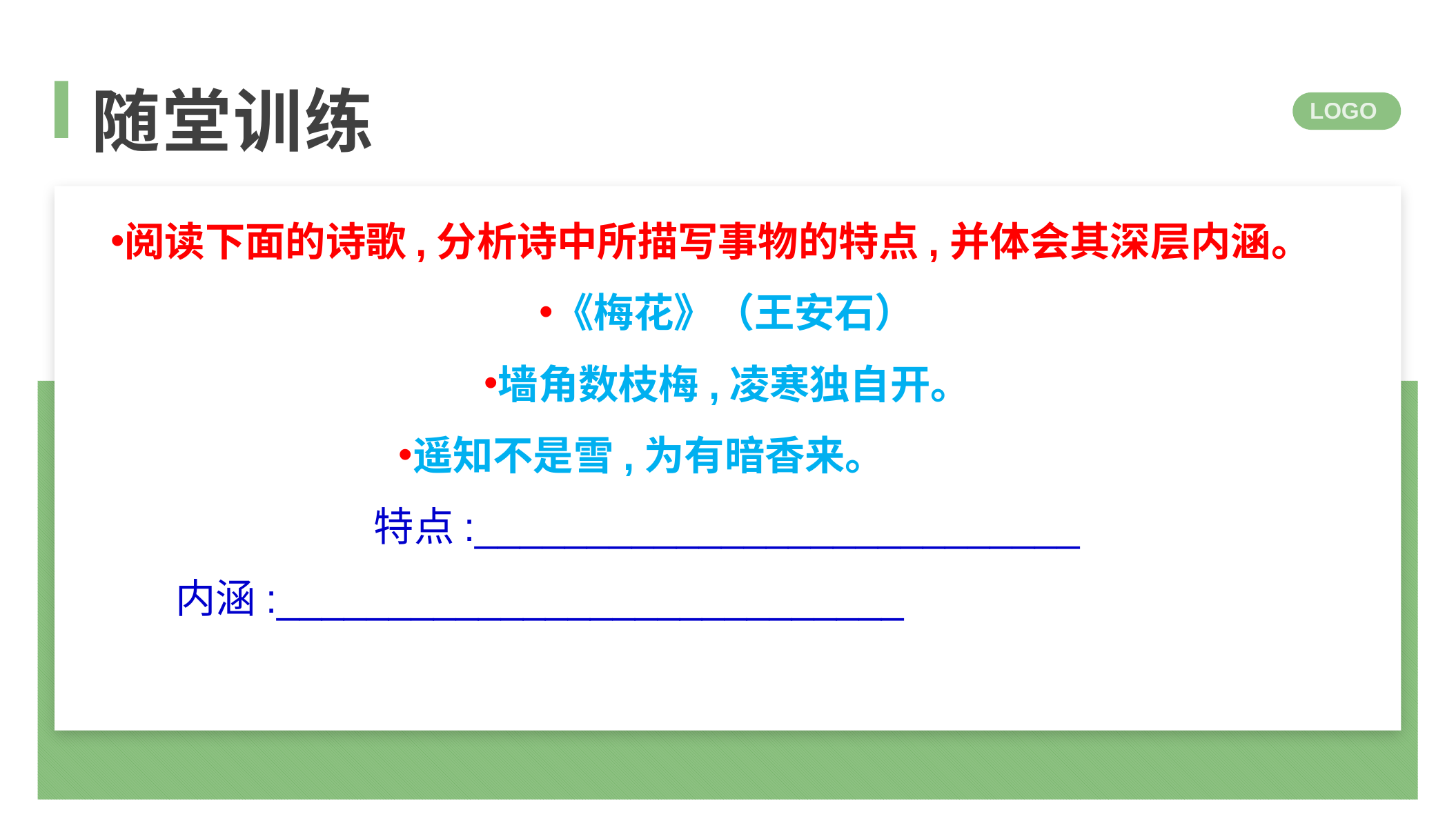

随堂训练

LOGO

阅读下面的诗歌,分析诗中所描写事物的特点,并体会其深层内涵。
《梅花》（王安石）
墙角数枝梅,凌寒独自开。
遥知不是雪,为有暗香来。
特点:___________________________
 内涵:____________________________